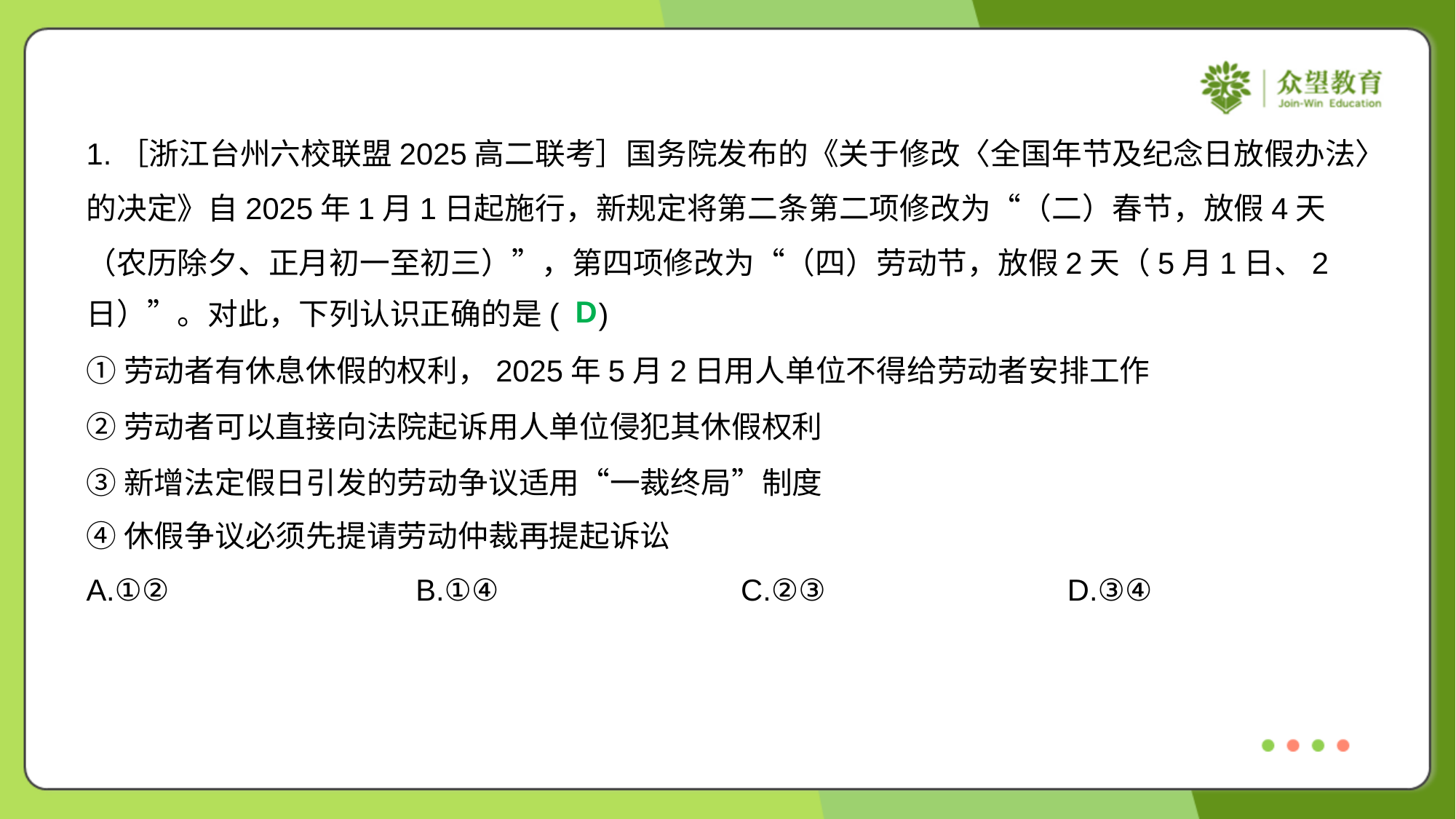

1.［浙江台州六校联盟2025高二联考］国务院发布的《关于修改〈全国年节及纪念日放假办法〉
的决定》自2025年1月1日起施行，新规定将第二条第二项修改为“（二）春节，放假4天
（农历除夕、正月初一至初三）”，第四项修改为“（四）劳动节，放假2天（5月1日、2
日）”。对此，下列认识正确的是(     )
D
①劳动者有休息休假的权利，2025年5月2日用人单位不得给劳动者安排工作
②劳动者可以直接向法院起诉用人单位侵犯其休假权利
③新增法定假日引发的劳动争议适用“一裁终局”制度
④休假争议必须先提请劳动仲裁再提起诉讼
A.①②	B.①④	C.②③	D.③④